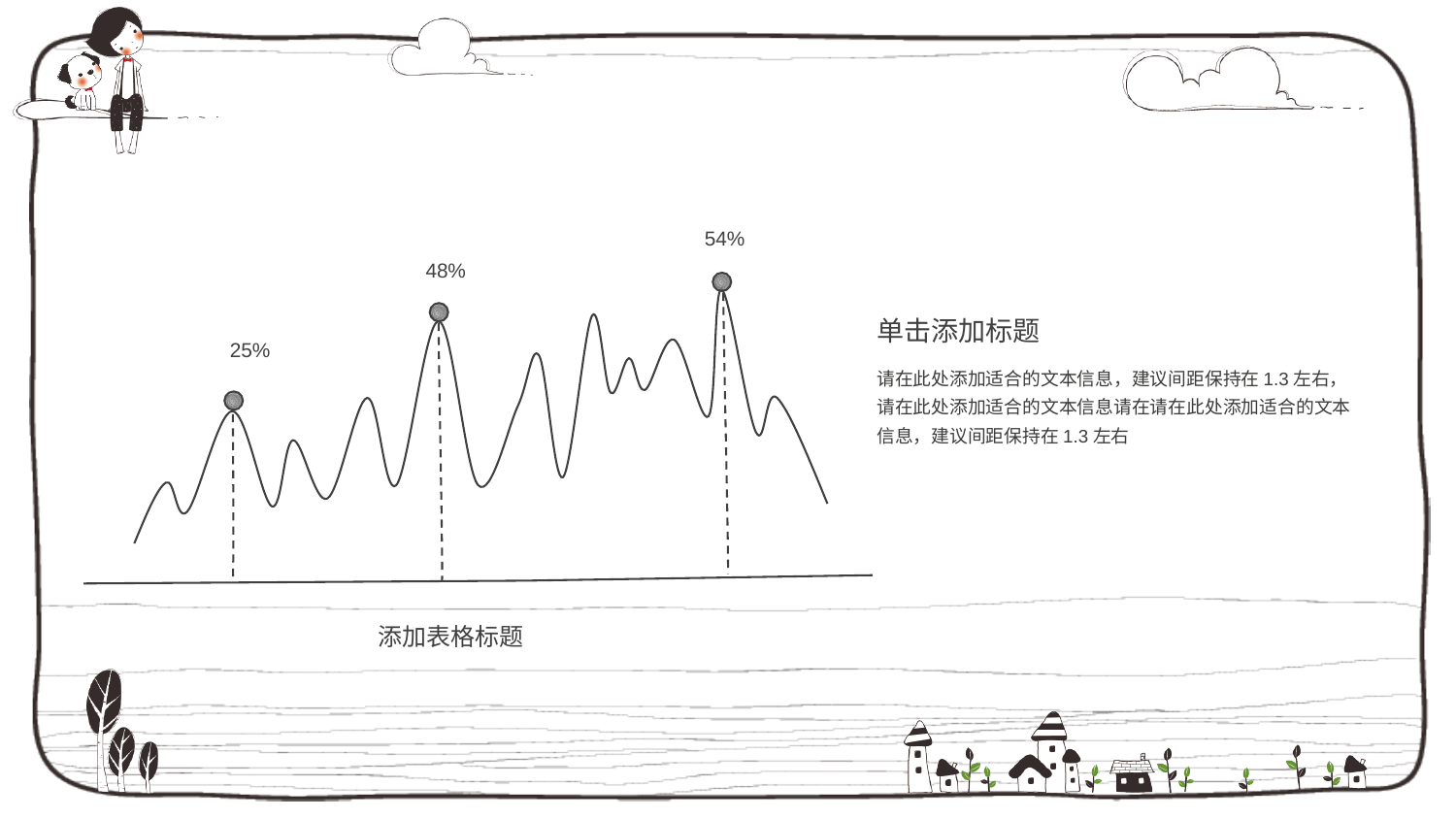

54%
48%

25%

单击添加标题
请在此处添加适合的文本信息，建议间距保持在1.3左右，请在此处添加适合的文本信息请在请在此处添加适合的文本信息，建议间距保持在1.3左右

添加表格标题